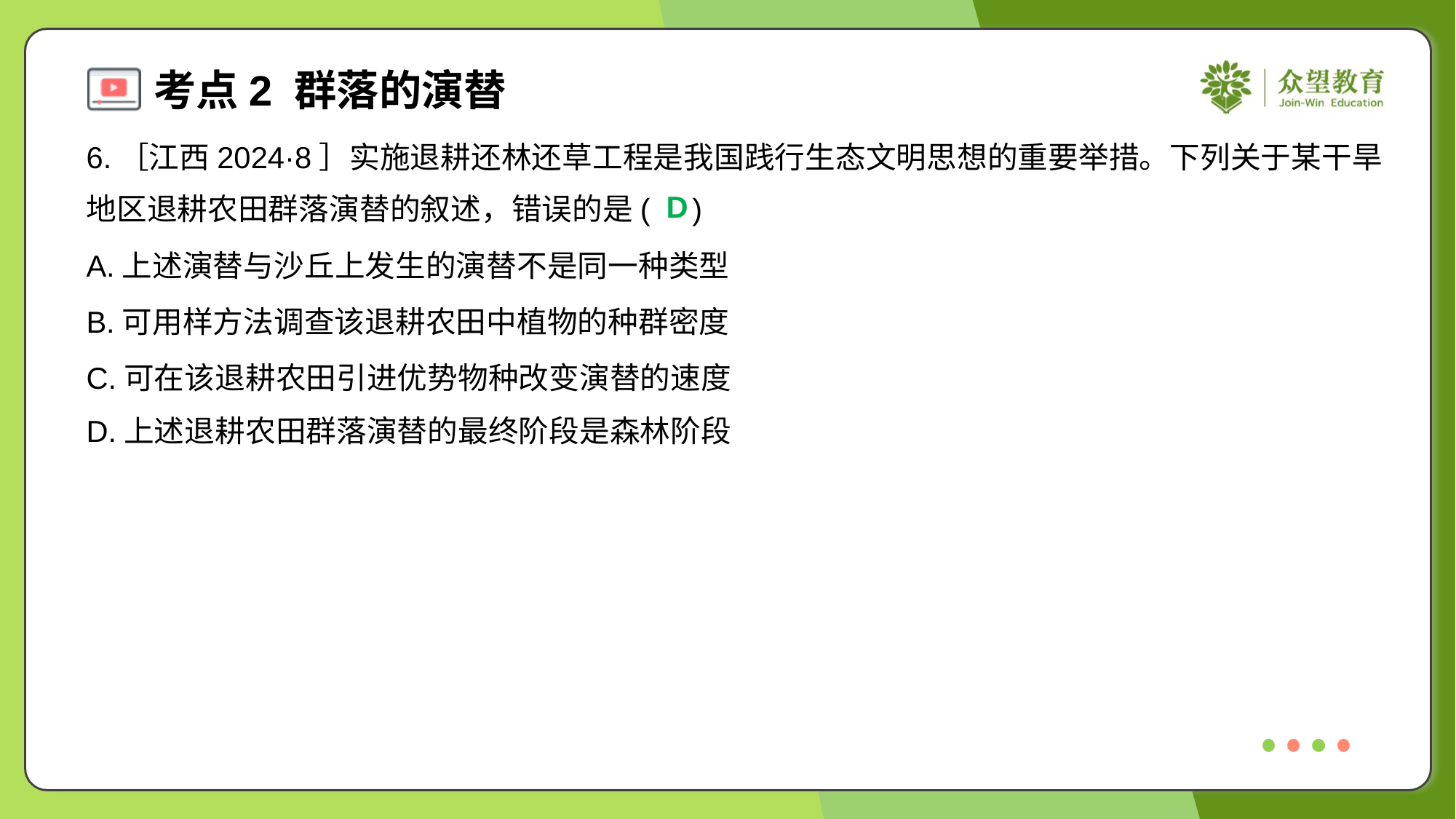

6.［江西2024·8］实施退耕还林还草工程是我国践行生态文明思想的重要举措。下列关于某干旱
地区退耕农田群落演替的叙述，错误的是(     )
D
A.上述演替与沙丘上发生的演替不是同一种类型
B.可用样方法调查该退耕农田中植物的种群密度
C.可在该退耕农田引进优势物种改变演替的速度
D.上述退耕农田群落演替的最终阶段是森林阶段